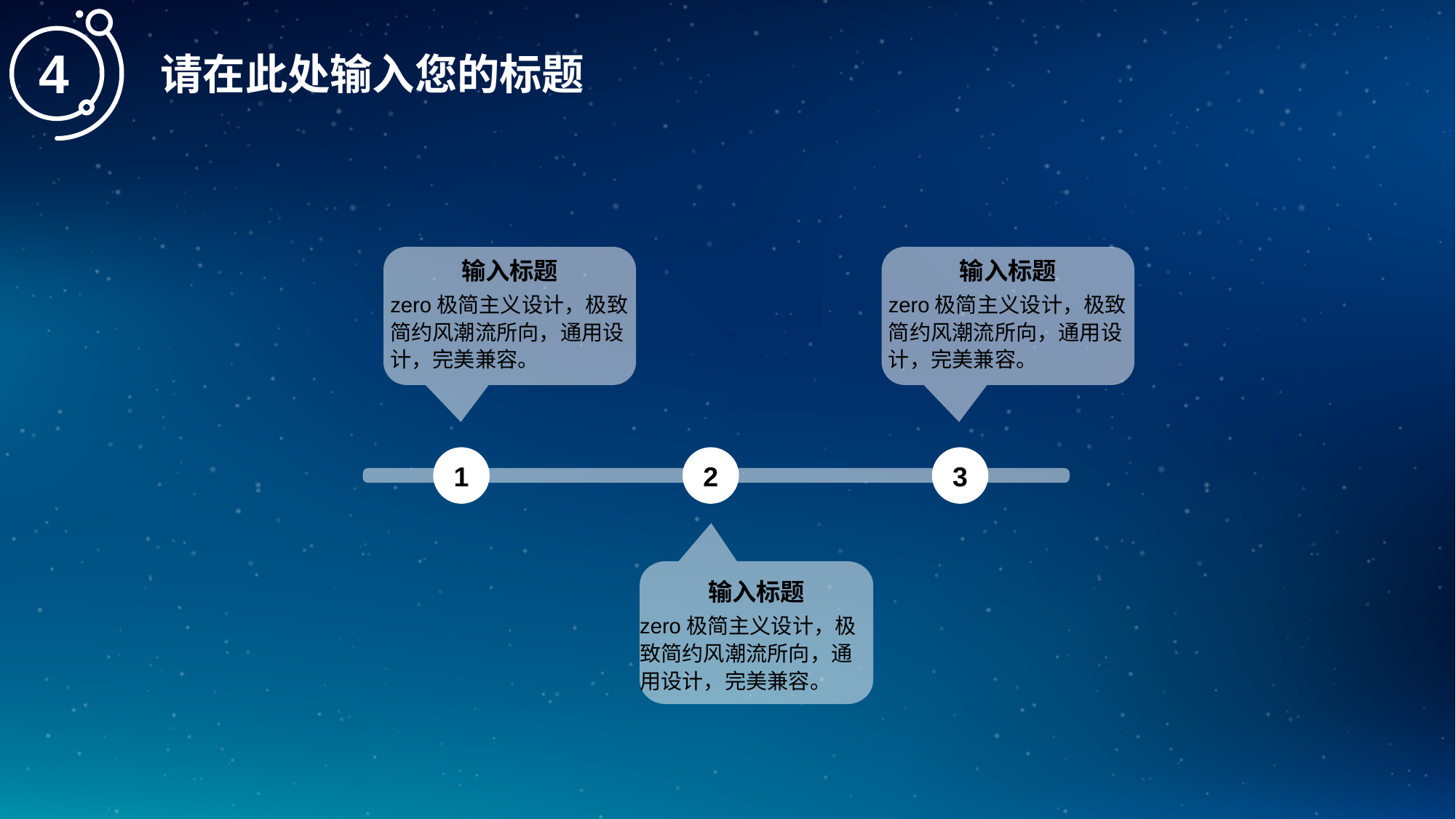

4

请在此处输入您的标题
输入标题
zero极简主义设计，极致简约风潮流所向，通用设计，完美兼容。
输入标题
zero极简主义设计，极致简约风潮流所向，通用设计，完美兼容。
1
2
3

输入标题
zero极简主义设计，极致简约风潮流所向，通用设计，完美兼容。